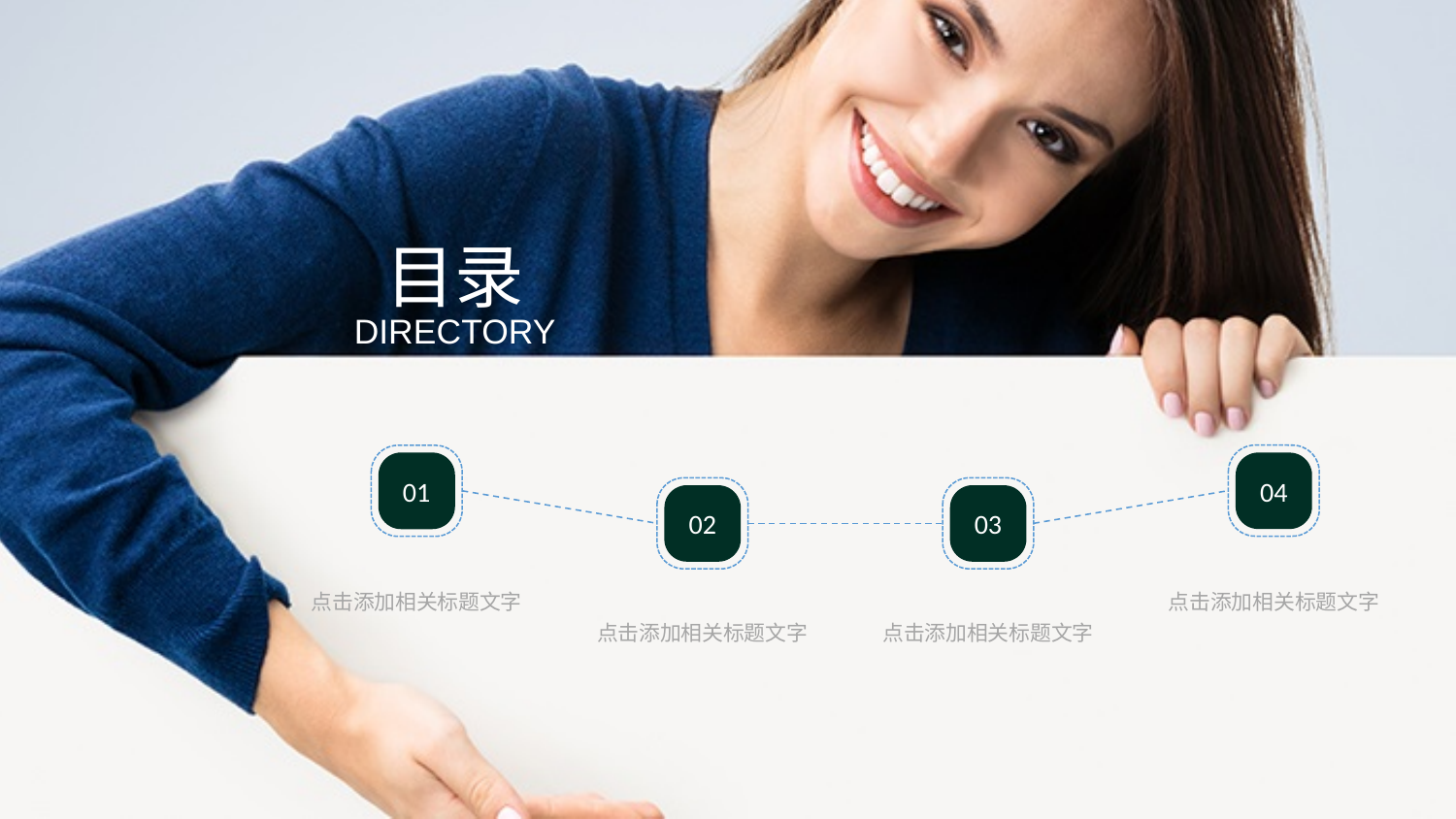

目录
DIRECTORY

01
04

02
03
点击添加相关标题文字
点击添加相关标题文字
点击添加相关标题文字
点击添加相关标题文字